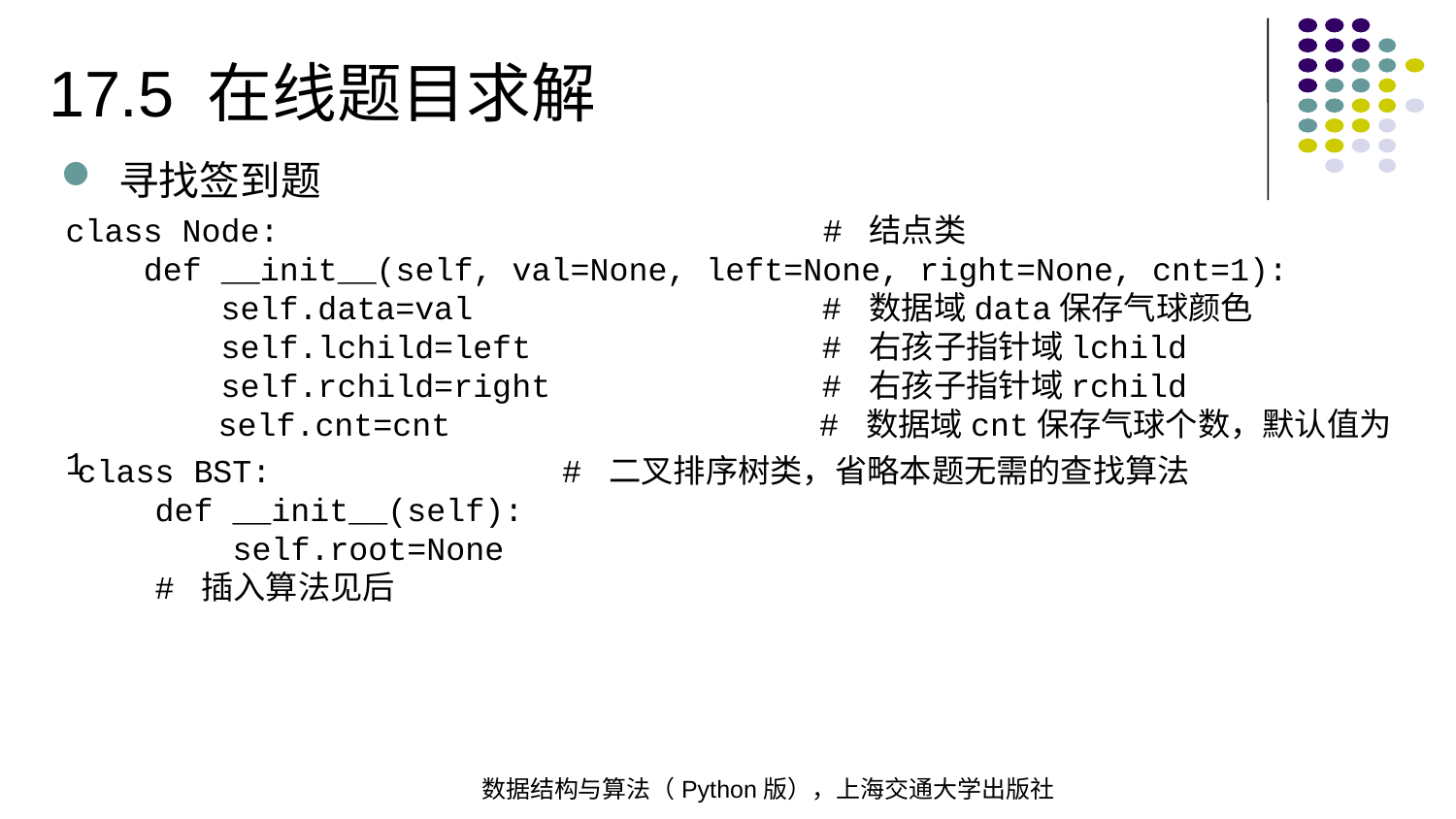

17.5 在线题目求解
寻找签到题
class Node:                            # 结点类
    def __init__(self, val=None, left=None, right=None, cnt=1):
        self.data=val                  # 数据域data保存气球颜色
        self.lchild=left               # 右孩子指针域lchild
        self.rchild=right              # 右孩子指针域rchild
                   self.cnt=cnt                   # 数据域cnt保存气球个数，默认值为1
class BST:               # 二叉排序树类，省略本题无需的查找算法
    def __init__(self):
        self.root=None
    # 插入算法见后